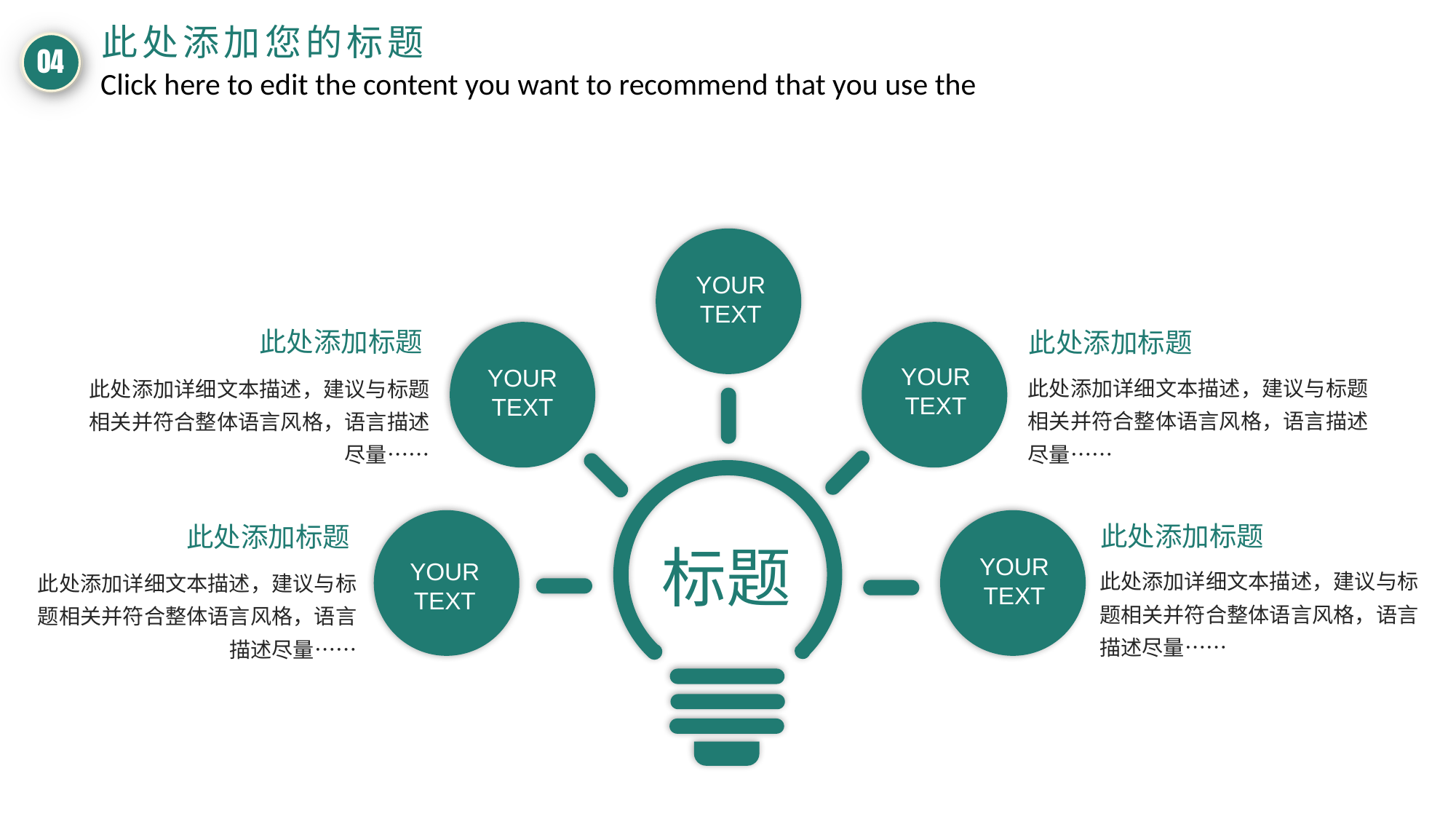

此处添加您的标题

04
Click here to edit the content you want to recommend that you use the

YOUR
TEXT
此处添加标题
此处添加详细文本描述，建议与标题相关并符合整体语言风格，语言描述尽量……
此处添加标题
此处添加详细文本描述，建议与标题相关并符合整体语言风格，语言描述尽量……

YOUR
TEXT

YOUR
TEXT

标题

YOUR
TEXT

YOUR
TEXT
此处添加标题
此处添加详细文本描述，建议与标题相关并符合整体语言风格，语言描述尽量……
此处添加标题
此处添加详细文本描述，建议与标题相关并符合整体语言风格，语言描述尽量……